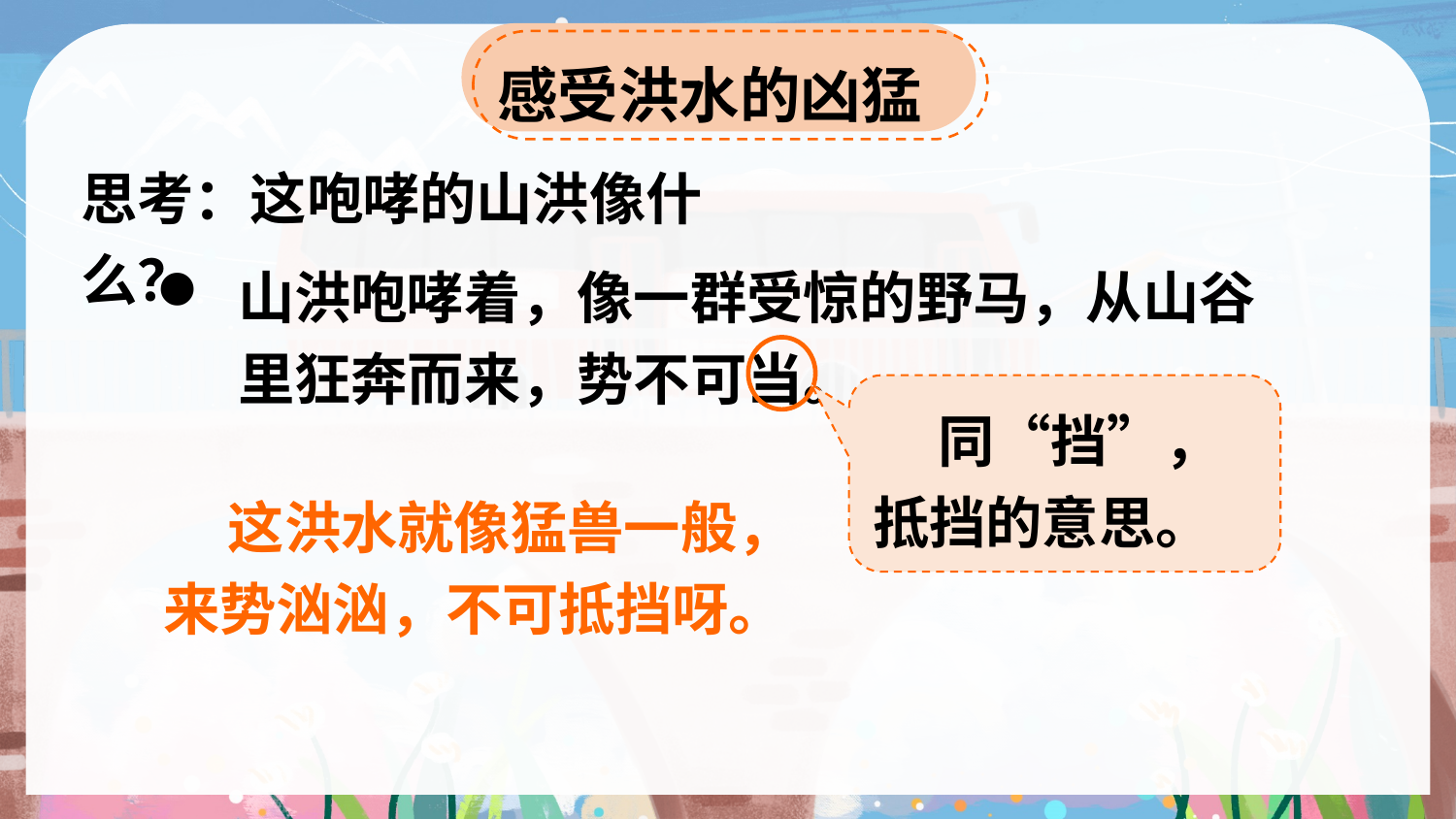

感受洪水的凶猛
思考：这咆哮的山洪像什么？
山洪咆哮着，像一群受惊的野马，从山谷里狂奔而来，势不可当。

    同“挡”，抵挡的意思。
    这洪水就像猛兽一般，来势汹汹，不可抵挡呀。